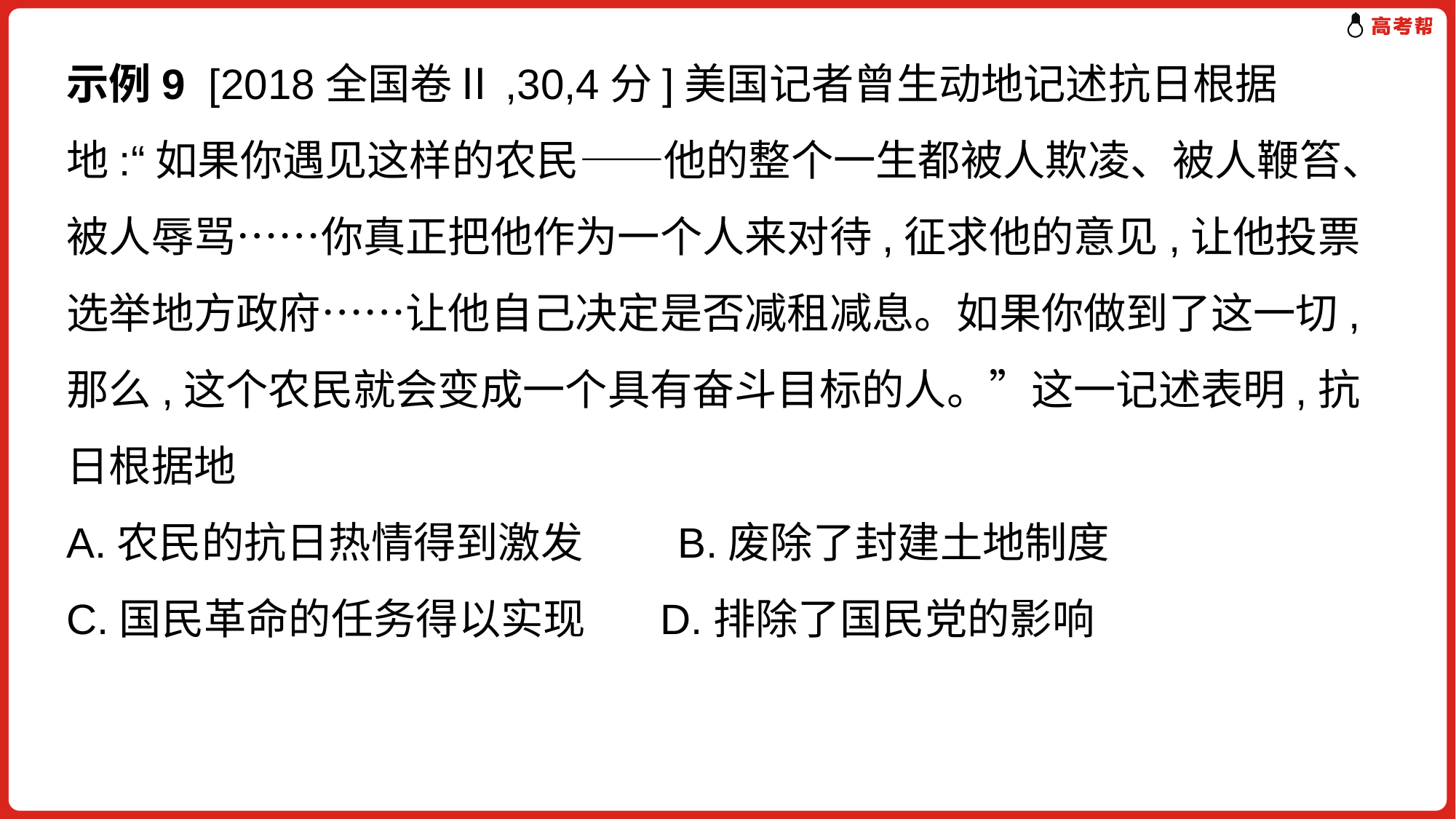

示例9  [2018全国卷Ⅱ,30,4分]美国记者曾生动地记述抗日根据地:“如果你遇见这样的农民——他的整个一生都被人欺凌、被人鞭笞、被人辱骂……你真正把他作为一个人来对待,征求他的意见,让他投票选举地方政府……让他自己决定是否减租减息。如果你做到了这一切,那么,这个农民就会变成一个具有奋斗目标的人。”这一记述表明,抗日根据地
A.农民的抗日热情得到激发　　B.废除了封建土地制度
C.国民革命的任务得以实现	    D.排除了国民党的影响